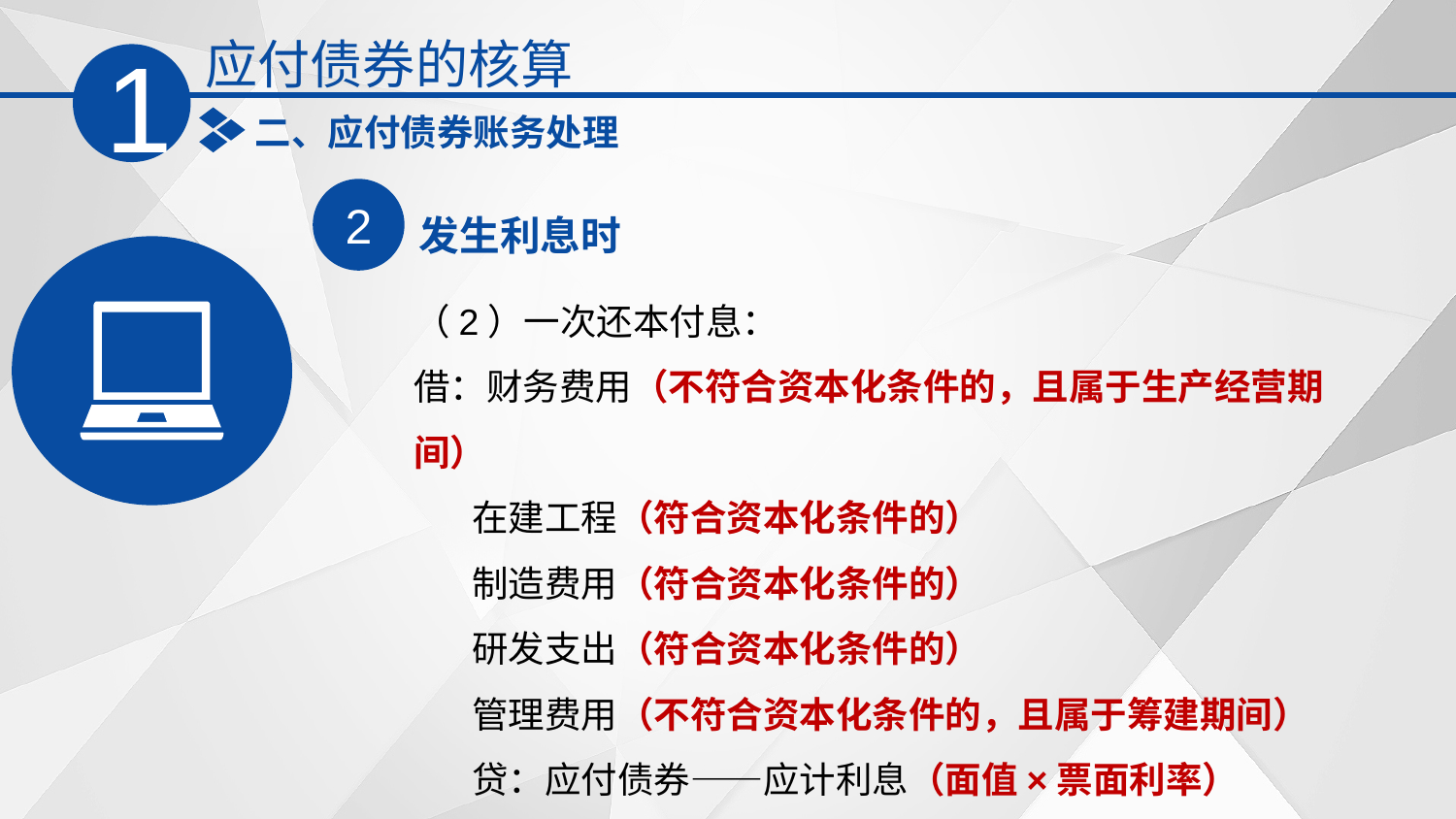

应付债券的核算
1

二、应付债券账务处理

2
发生利息时

（2）一次还本付息：
借：财务费用（不符合资本化条件的，且属于生产经营期间）
      在建工程（符合资本化条件的）
      制造费用（符合资本化条件的）
      研发支出（符合资本化条件的）
      管理费用（不符合资本化条件的，且属于筹建期间）
      贷：应付债券——应计利息（面值×票面利率）